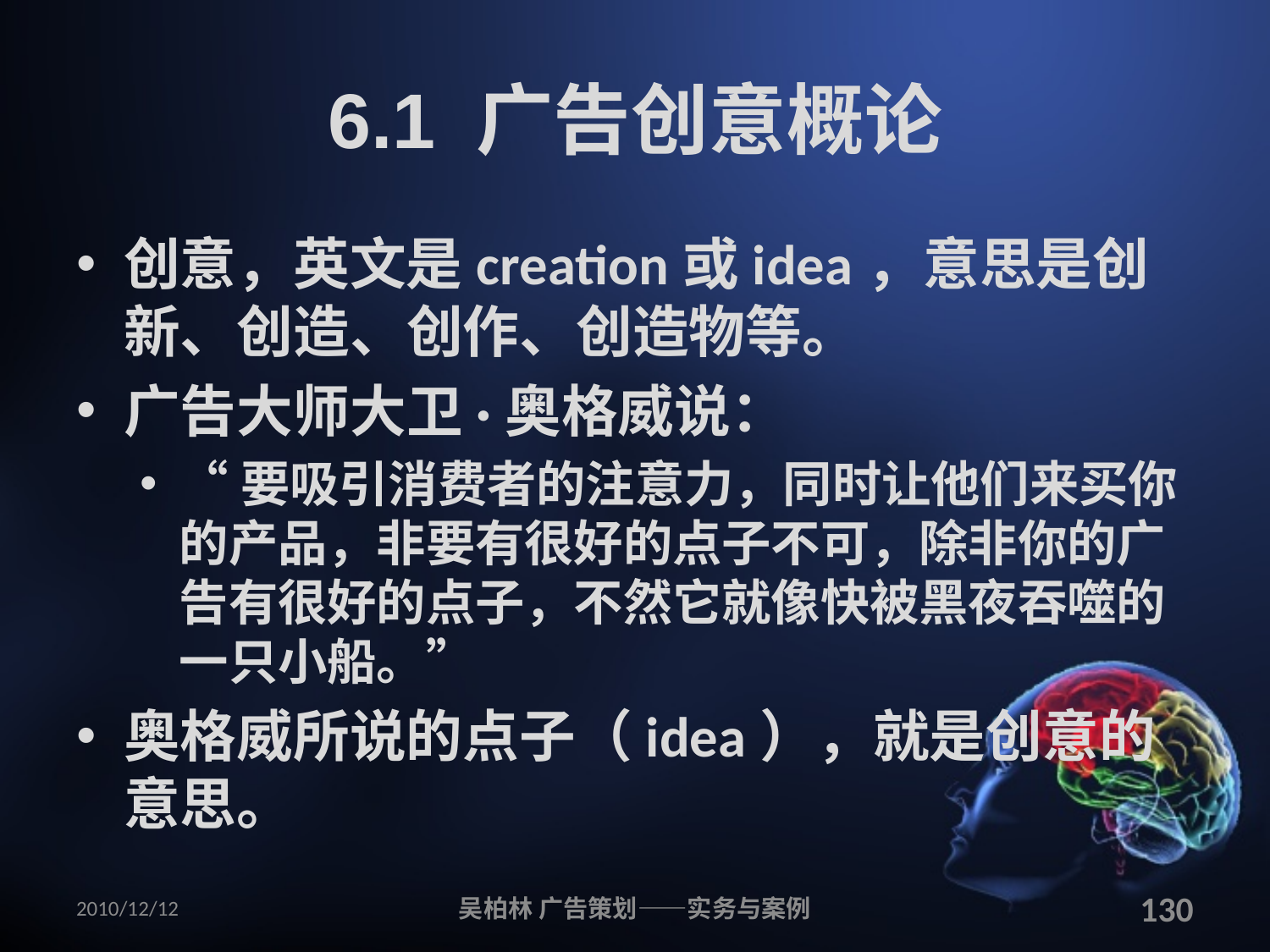

# 6.1 广告创意概论
创意，英文是creation或idea，意思是创新、创造、创作、创造物等。
广告大师大卫·奥格威说：
“要吸引消费者的注意力，同时让他们来买你的产品，非要有很好的点子不可，除非你的广告有很好的点子，不然它就像快被黑夜吞噬的一只小船。”
奥格威所说的点子（idea），就是创意的意思。
2010/12/12
吴柏林 广告策划——实务与案例
130